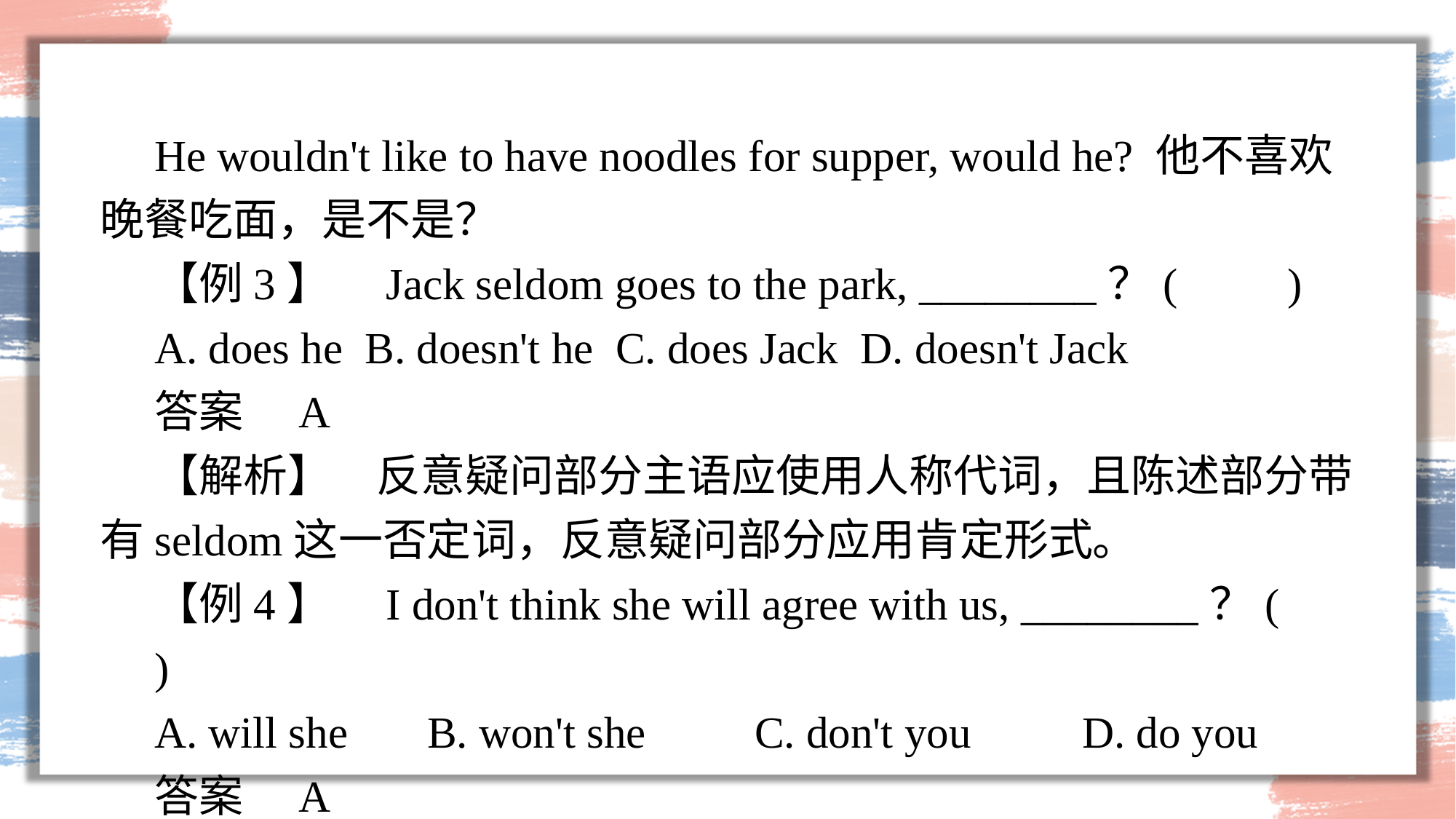

He wouldn't like to have noodles for supper, would he? 他不喜欢晚餐吃面，是不是？
【例3】　Jack seldom goes to the park, ________？(　　)
A. does he  B. doesn't he  C. does Jack  D. doesn't Jack
答案　A
【解析】　反意疑问部分主语应使用人称代词，且陈述部分带有seldom这一否定词，反意疑问部分应用肯定形式。
【例4】　I don't think she will agree with us, ________？(　　)
A. will she  	B. won't she  	C. don't you  	D. do you
答案　A